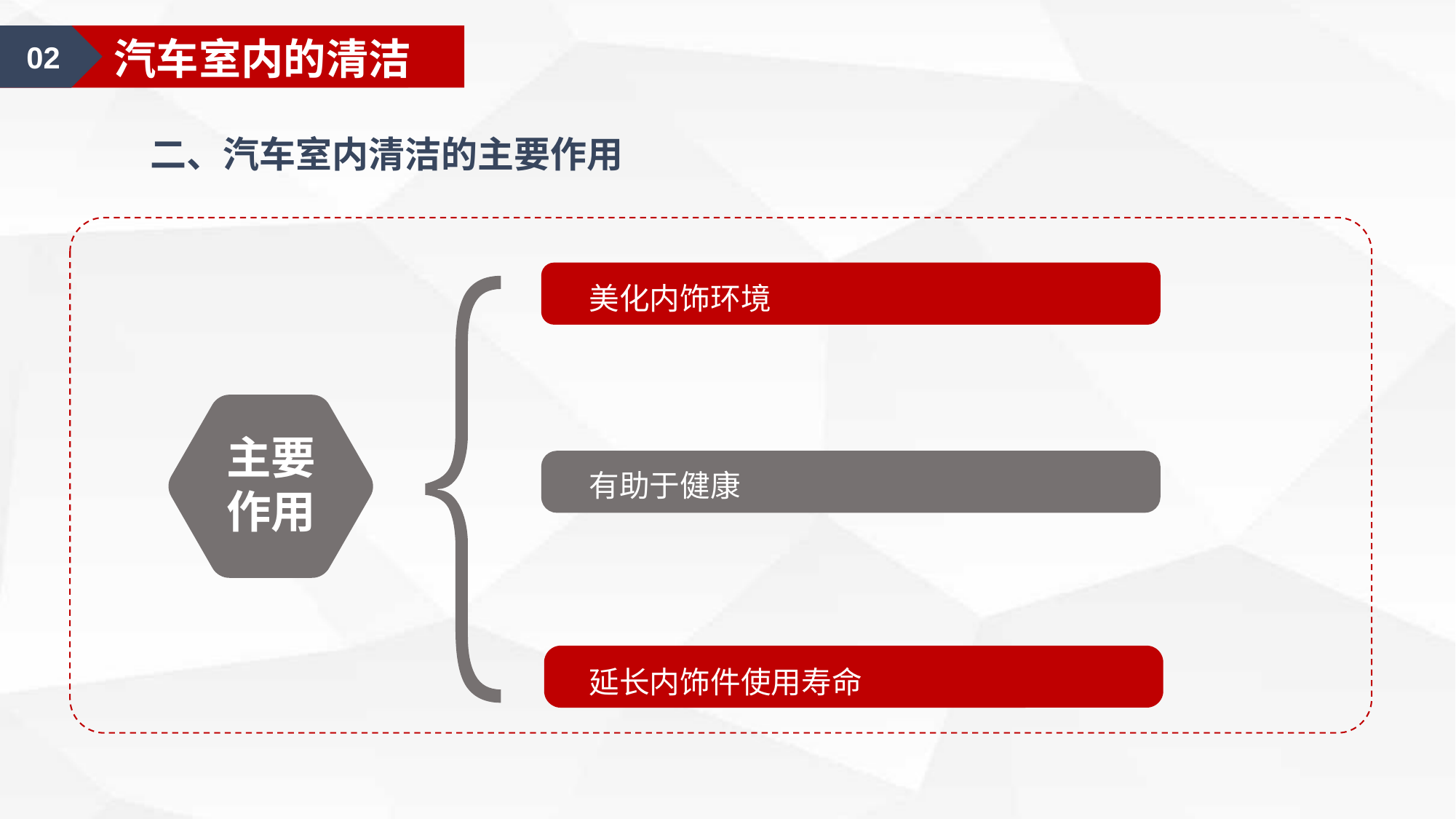

01
汽车美容认知

02
汽车室内的清洁
二、汽车室内清洁的主要作用

美化内饰环境

主要作用

有助于健康

延长内饰件使用寿命